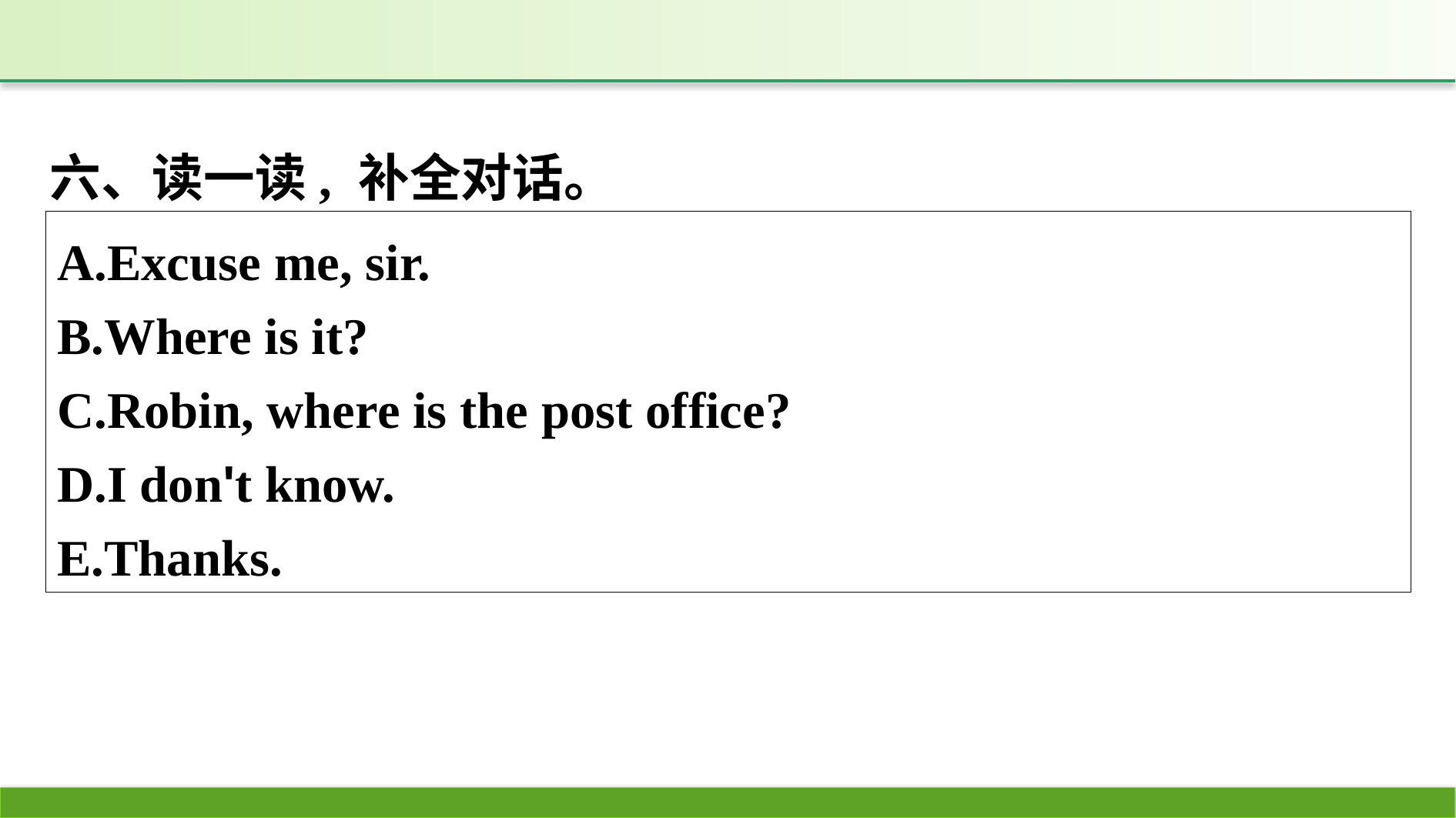

六、读一读, 补全对话。
A.Excuse me, sir.
B.Where is it?
C.Robin, where is the post office?
D.I don't know.
E.Thanks.